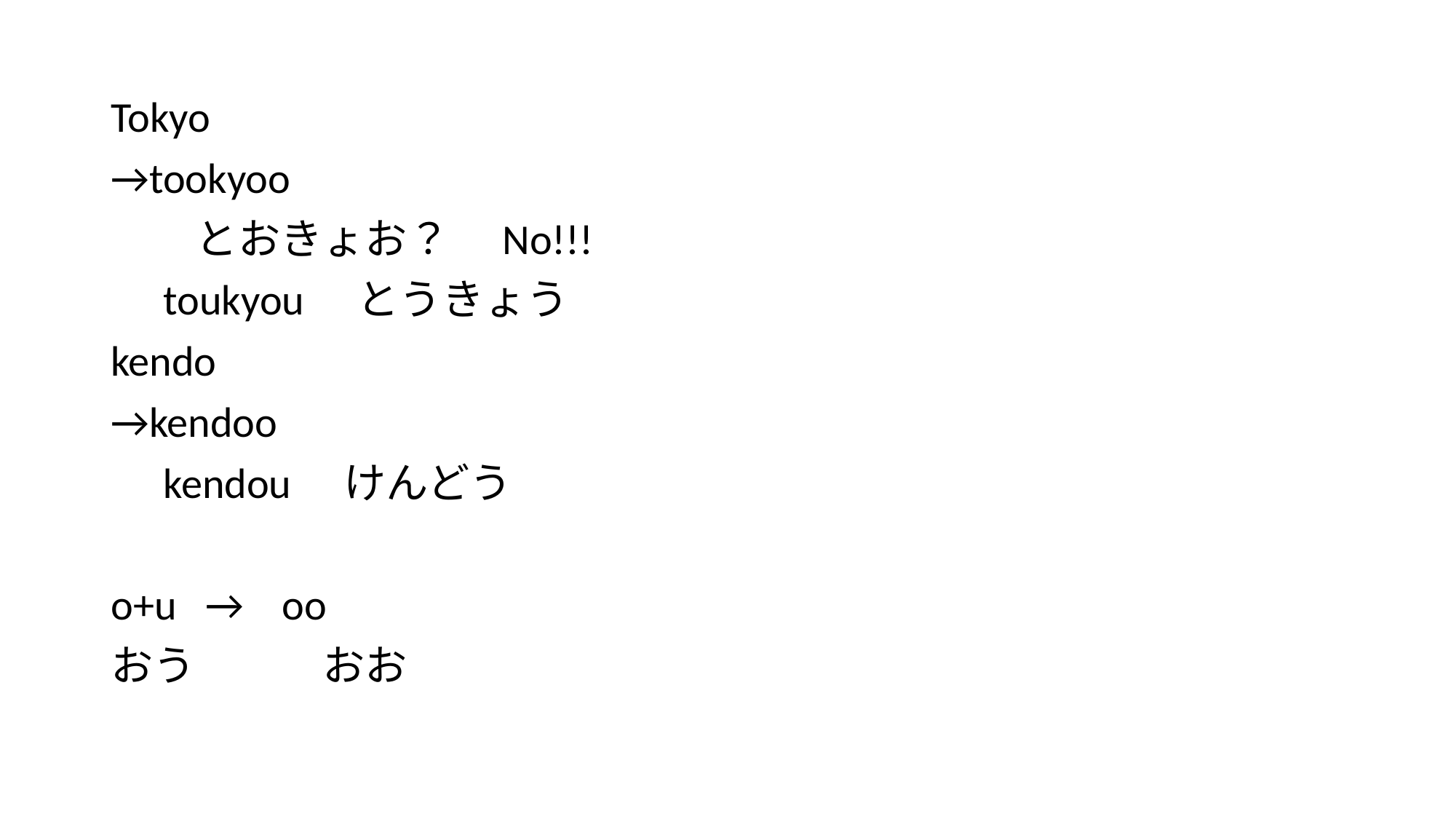

#
Tokyo
→tookyoo
　　とおきょお？　No!!!
　toukyou　とうきょう
kendo
→kendoo
　kendou　けんどう

o+u   →    oo
おう　　　おお